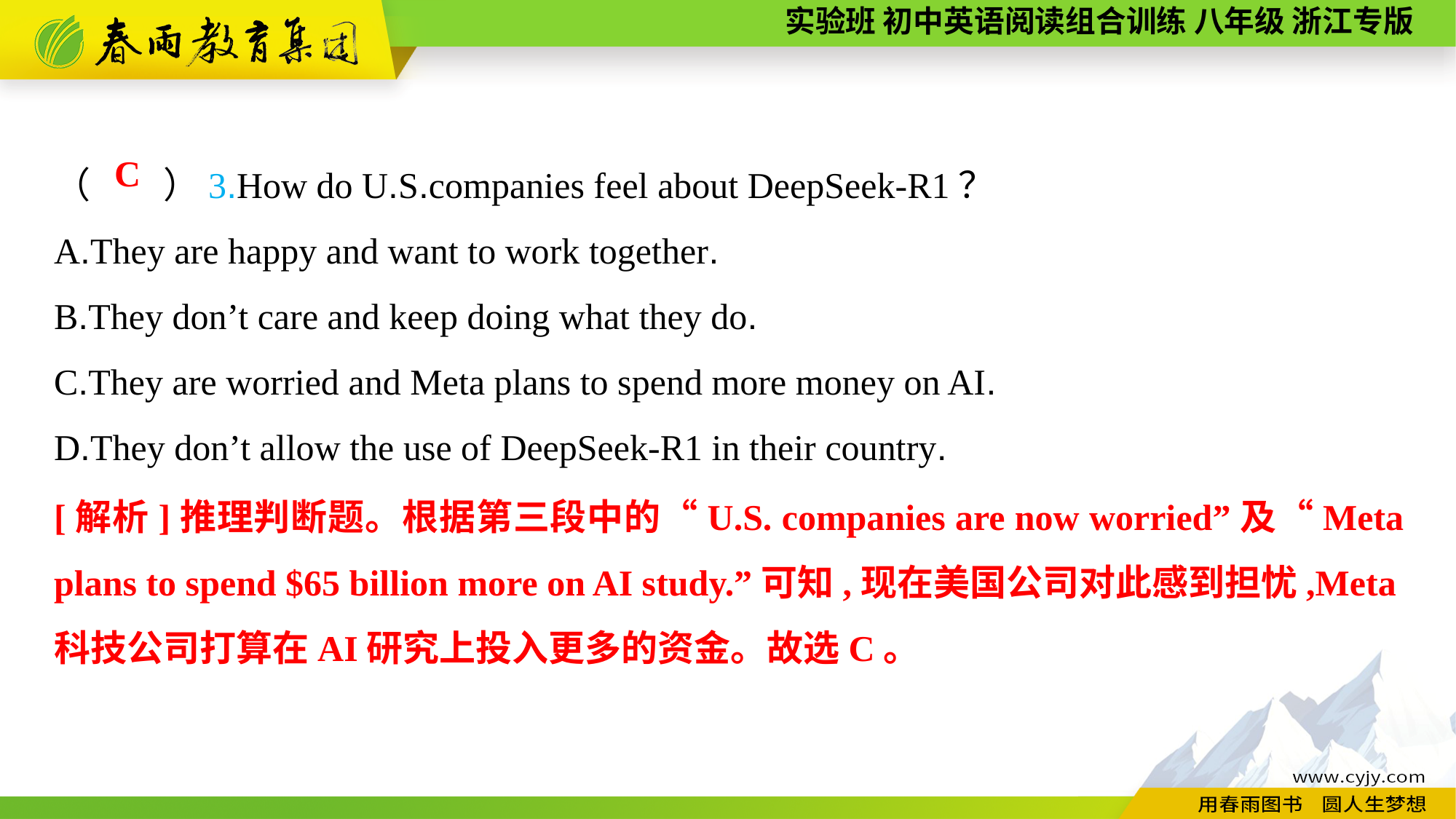

（　　）3.How do U.S.companies feel about DeepSeek-R1？
A.They are happy and want to work together.
B.They don’t care and keep doing what they do.
C.They are worried and Meta plans to spend more money on AI.
D.They don’t allow the use of DeepSeek-R1 in their country.
C
[解析]推理判断题。根据第三段中的“U.S. companies are now worried”及“Meta plans to spend $65 billion more on AI study.”可知,现在美国公司对此感到担忧,Meta科技公司打算在AI研究上投入更多的资金。故选C。